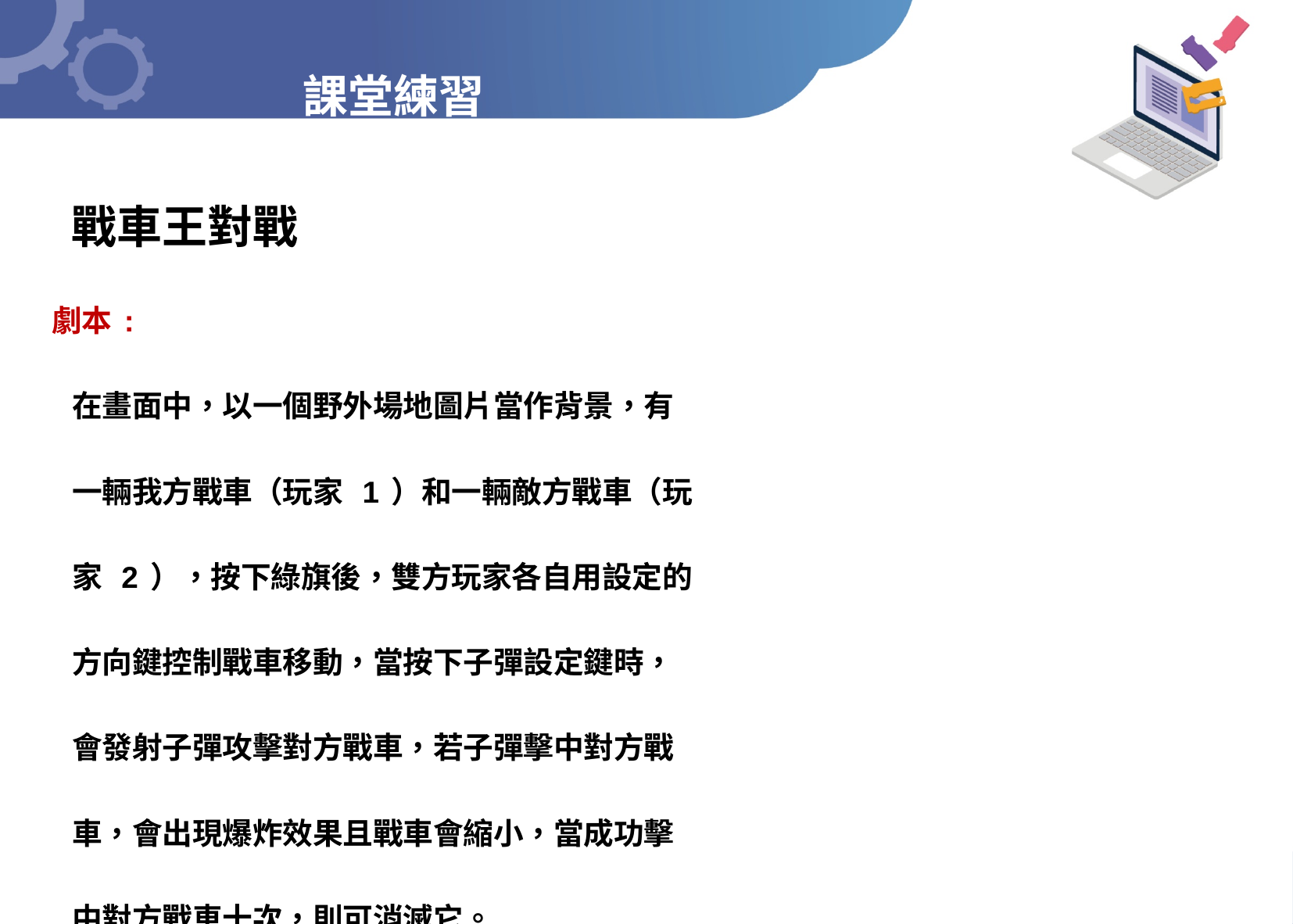

課堂練習
  戰車王對戰
 劇本:
    在畫面中，以一個野外場地圖片當作背景，有
    一輛我方戰車（玩家 1）和一輛敵方戰車（玩
    家 2），按下綠旗後，雙方玩家各自用設定的
    方向鍵控制戰車移動，當按下子彈設定鍵時，
    會發射子彈攻擊對方戰車，若子彈擊中對方戰
    車，會出現爆炸效果且戰車會縮小，當成功擊
    中對方戰車十次，則可消滅它。